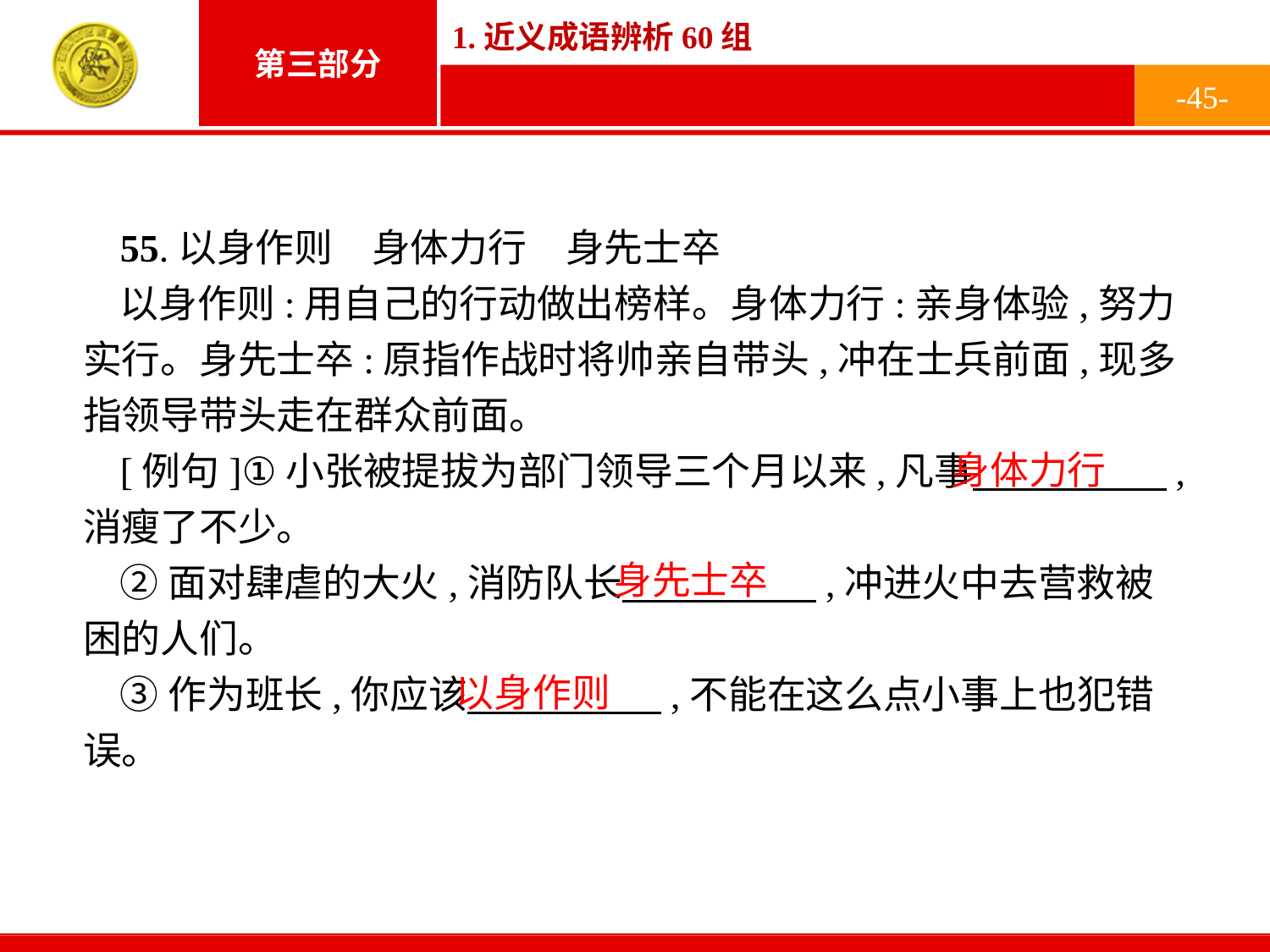

-45-
55.以身作则　身体力行　身先士卒
以身作则:用自己的行动做出榜样。身体力行:亲身体验,努力实行。身先士卒:原指作战时将帅亲自带头,冲在士兵前面,现多指领导带头走在群众前面。
[例句]①小张被提拔为部门领导三个月以来,凡事　　　　　,消瘦了不少。
②面对肆虐的大火,消防队长　　　　　,冲进火中去营救被困的人们。
③作为班长,你应该　　　　　,不能在这么点小事上也犯错误。
身体力行
身先士卒
以身作则